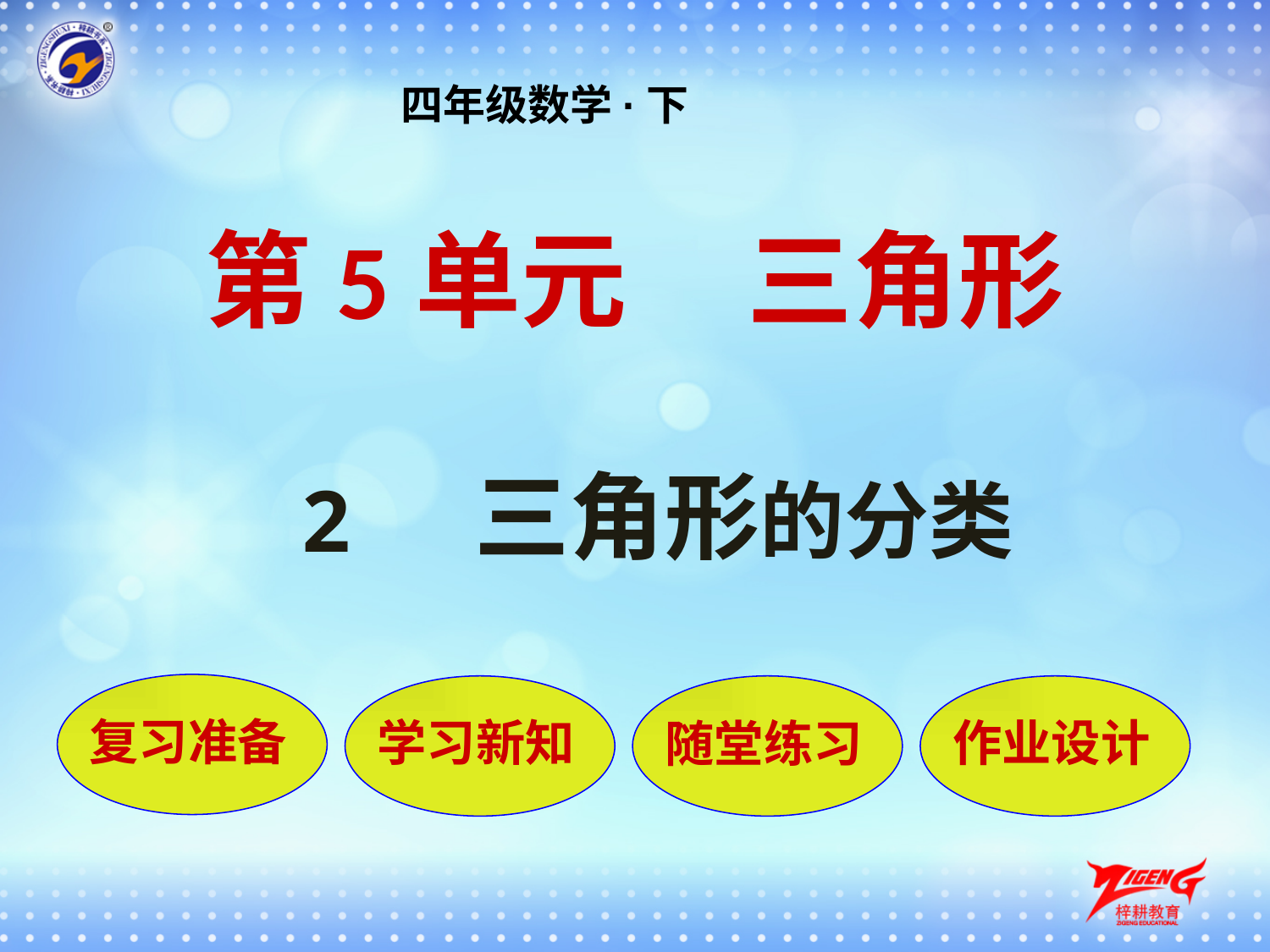

四年级数学·下
第5单元     三角形
2  三角形的分类

复习准备

学习新知

随堂练习

作业设计